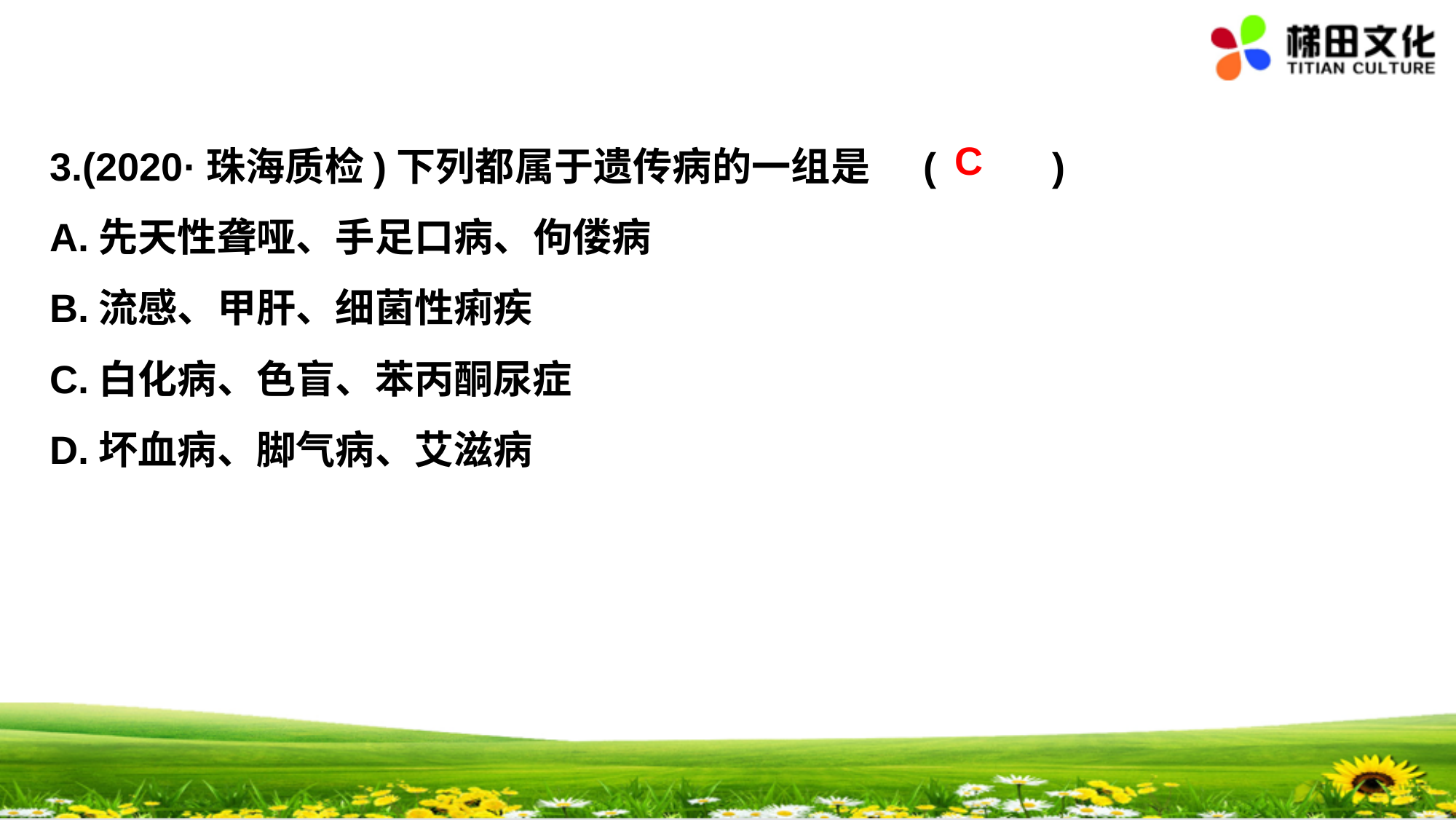

C
3.(2020·珠海质检)下列都属于遗传病的一组是	(　  　)
A.先天性聋哑、手足口病、佝偻病
B.流感、甲肝、细菌性痢疾
C.白化病、色盲、苯丙酮尿症
D.坏血病、脚气病、艾滋病